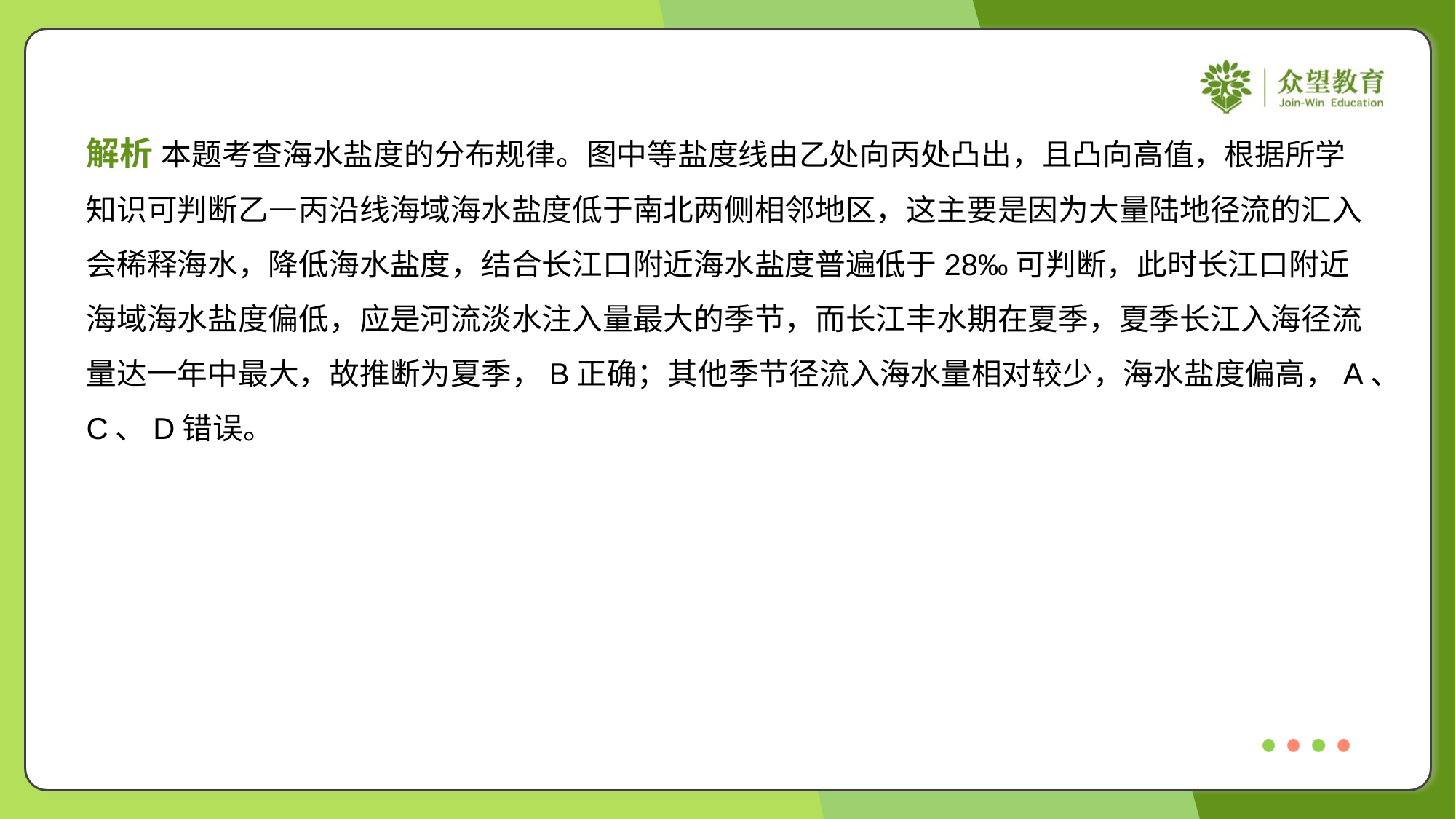

解析 本题考查海水盐度的分布规律。图中等盐度线由乙处向丙处凸出，且凸向高值，根据所学
知识可判断乙—丙沿线海域海水盐度低于南北两侧相邻地区，这主要是因为大量陆地径流的汇入
会稀释海水，降低海水盐度，结合长江口附近海水盐度普遍低于28‰可判断，此时长江口附近
海域海水盐度偏低，应是河流淡水注入量最大的季节，而长江丰水期在夏季，夏季长江入海径流
量达一年中最大，故推断为夏季，B正确；其他季节径流入海水量相对较少，海水盐度偏高，A、
C、D错误。